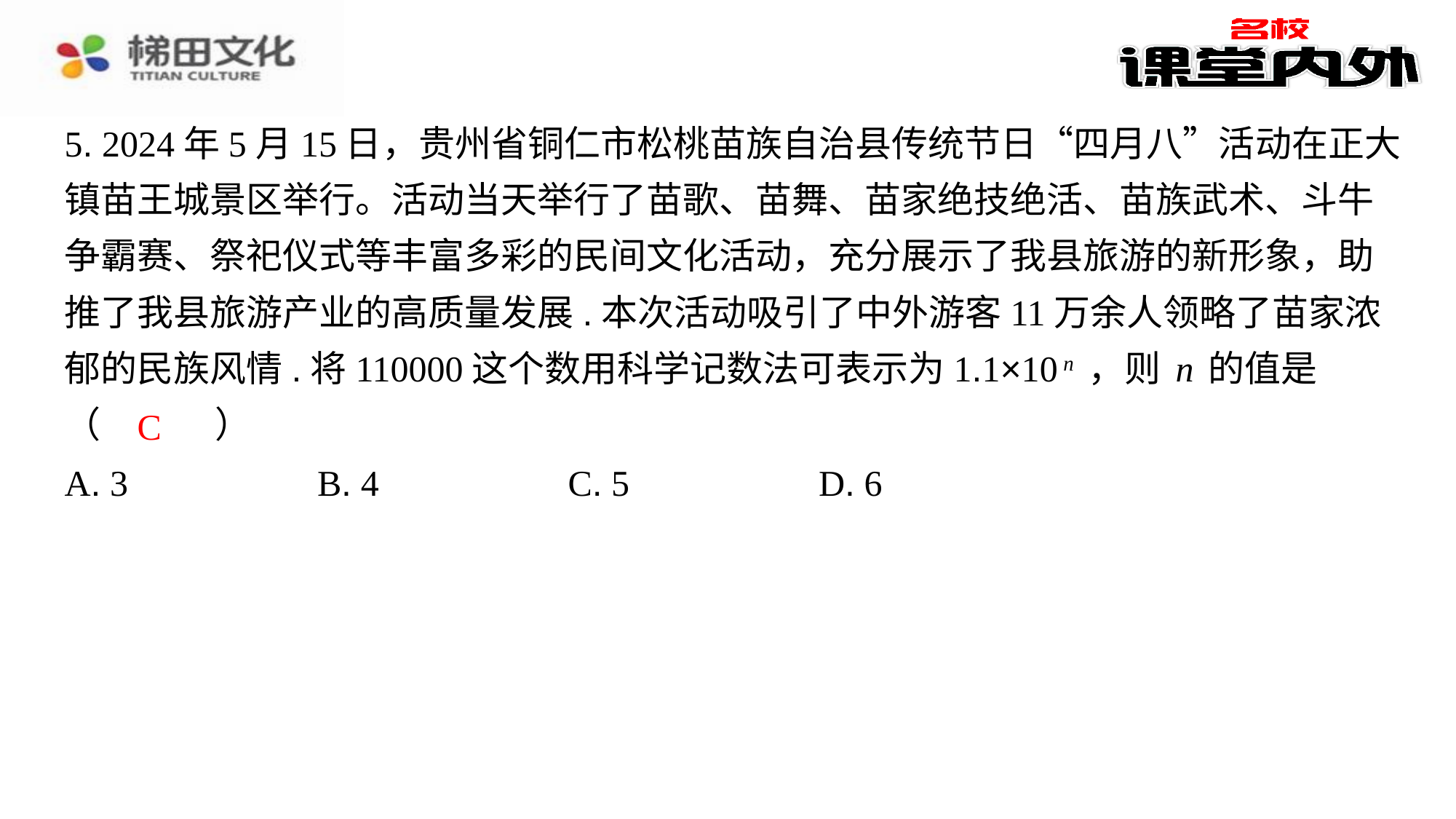

5. 2024年5月15日，贵州省铜仁市松桃苗族自治县传统节日“四月八”活动在正大
镇苗王城景区举行。活动当天举行了苗歌、苗舞、苗家绝技绝活、苗族武术、斗牛
争霸赛、祭祀仪式等丰富多彩的民间文化活动，充分展示了我县旅游的新形象，助
推了我县旅游产业的高质量发展.本次活动吸引了中外游客11万余人领略了苗家浓
郁的民族风情.将110000这个数用科学记数法可表示为1.1×10n，则n的值是
（　C　）
C
| A. 3 | B. 4 | C. 5 | D. 6 |
| --- | --- | --- | --- |